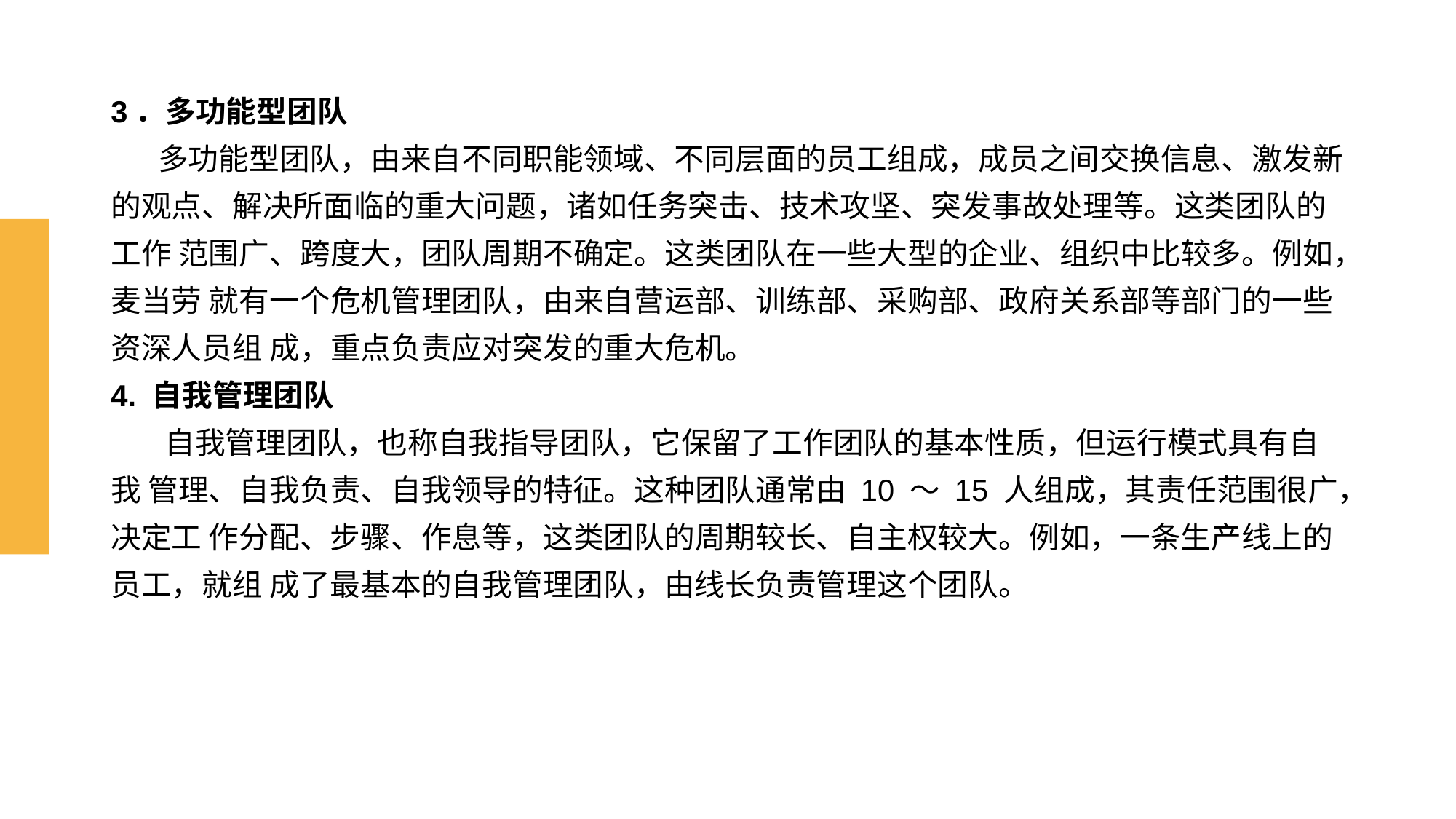

# 3．多功能型团队 多功能型团队，由来自不同职能领域、不同层面的员工组成，成员之间交换信息、激发新 的观点、解决所面临的重大问题，诸如任务突击、技术攻坚、突发事故处理等。这类团队的工作 范围广、跨度大，团队周期不确定。这类团队在一些大型的企业、组织中比较多。例如，麦当劳 就有一个危机管理团队，由来自营运部、训练部、采购部、政府关系部等部门的一些资深人员组 成，重点负责应对突发的重大危机。 4. 自我管理团队 自我管理团队，也称自我指导团队，它保留了工作团队的基本性质，但运行模式具有自我 管理、自我负责、自我领导的特征。这种团队通常由 10 ～ 15 人组成，其责任范围很广，决定工 作分配、步骤、作息等，这类团队的周期较长、自主权较大。例如，一条生产线上的员工，就组 成了最基本的自我管理团队，由线长负责管理这个团队。